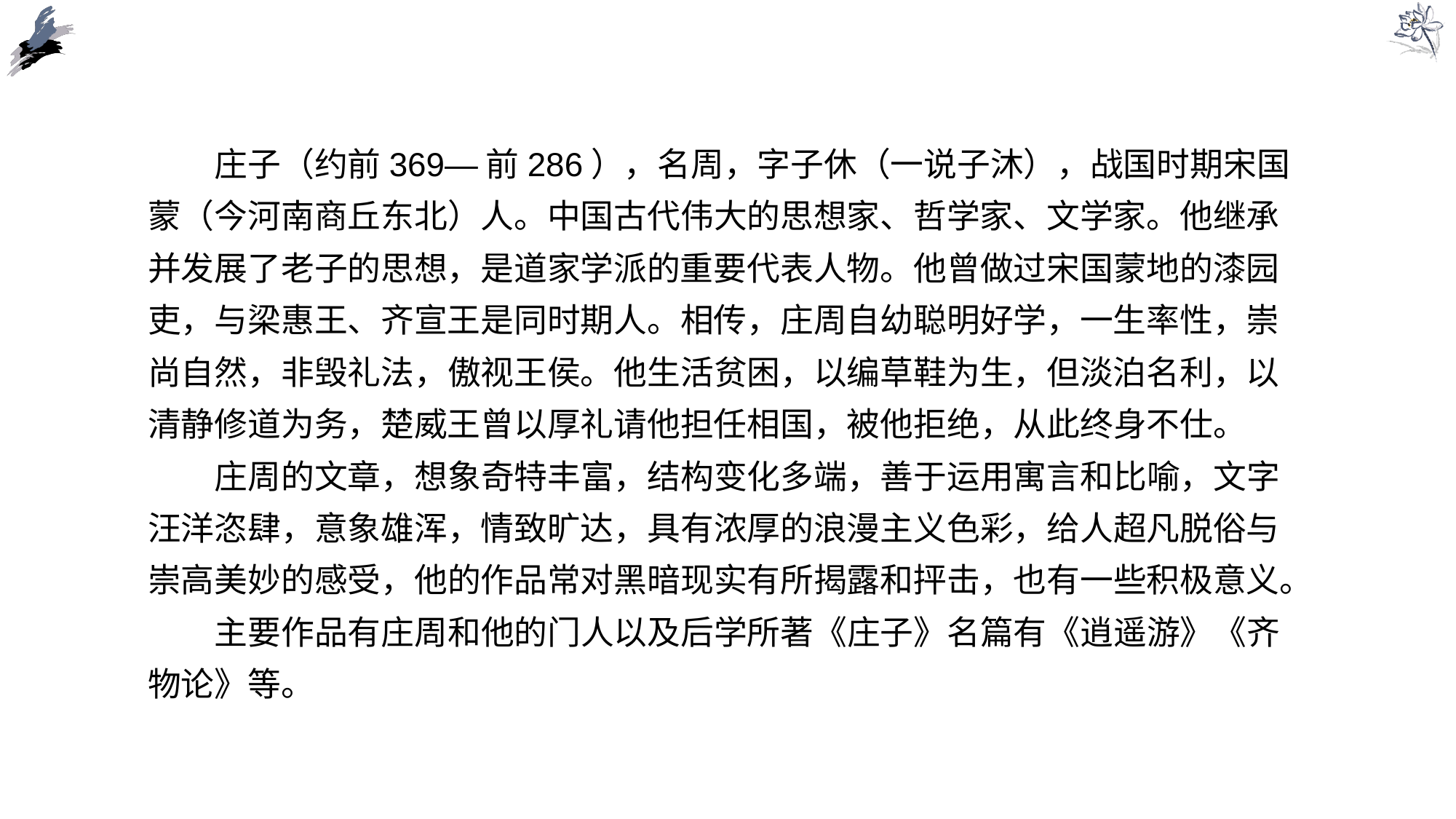

庄子（约前369—前286），名周，字子休（一说子沐），战国时期宋国蒙（今河南商丘东北）人。中国古代伟大的思想家、哲学家、文学家。他继承并发展了老子的思想，是道家学派的重要代表人物。他曾做过宋国蒙地的漆园吏，与梁惠王、齐宣王是同时期人。相传，庄周自幼聪明好学，一生率性，崇尚自然，非毁礼法，傲视王侯。他生活贫困，以编草鞋为生，但淡泊名利，以清静修道为务，楚威王曾以厚礼请他担任相国，被他拒绝，从此终身不仕。
庄周的文章，想象奇特丰富，结构变化多端，善于运用寓言和比喻，文字汪洋恣肆，意象雄浑，情致旷达，具有浓厚的浪漫主义色彩，给人超凡脱俗与崇高美妙的感受，他的作品常对黑暗现实有所揭露和抨击，也有一些积极意义。
主要作品有庄周和他的门人以及后学所著《庄子》名篇有《逍遥游》《齐物论》等。